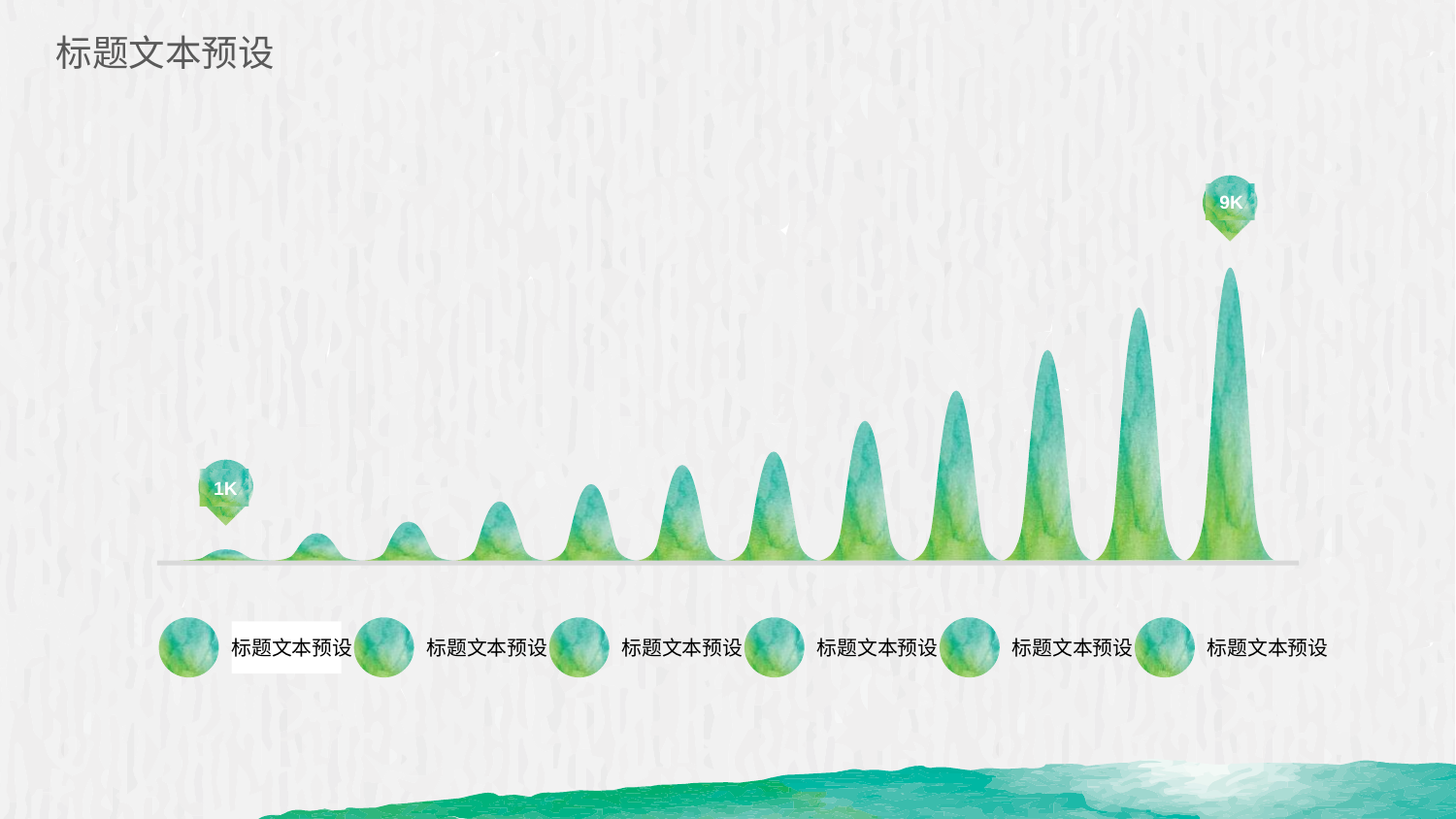

标题文本预设

9K

1K

标题文本预设
标题文本预设
标题文本预设
标题文本预设
标题文本预设
标题文本预设